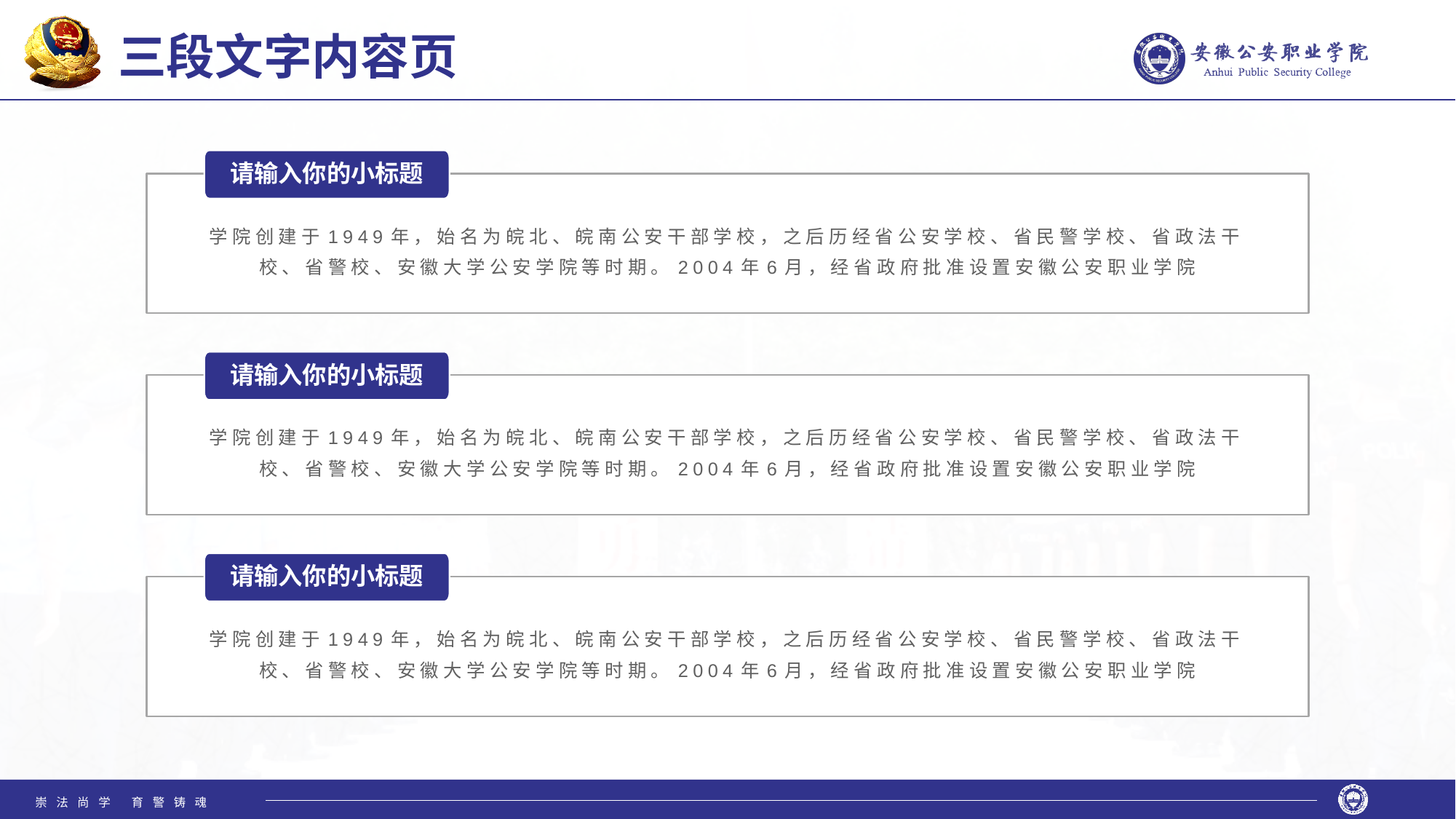

# 三段文字内容页
请输入你的小标题
学院创建于1949年，始名为皖北、皖南公安干部学校，之后历经省公安学校、省民警学校、省政法干校、省警校、安徽大学公安学院等时期。2004年6月，经省政府批准设置安徽公安职业学院
请输入你的小标题
学院创建于1949年，始名为皖北、皖南公安干部学校，之后历经省公安学校、省民警学校、省政法干校、省警校、安徽大学公安学院等时期。2004年6月，经省政府批准设置安徽公安职业学院

请输入你的小标题
学院创建于1949年，始名为皖北、皖南公安干部学校，之后历经省公安学校、省民警学校、省政法干校、省警校、安徽大学公安学院等时期。2004年6月，经省政府批准设置安徽公安职业学院